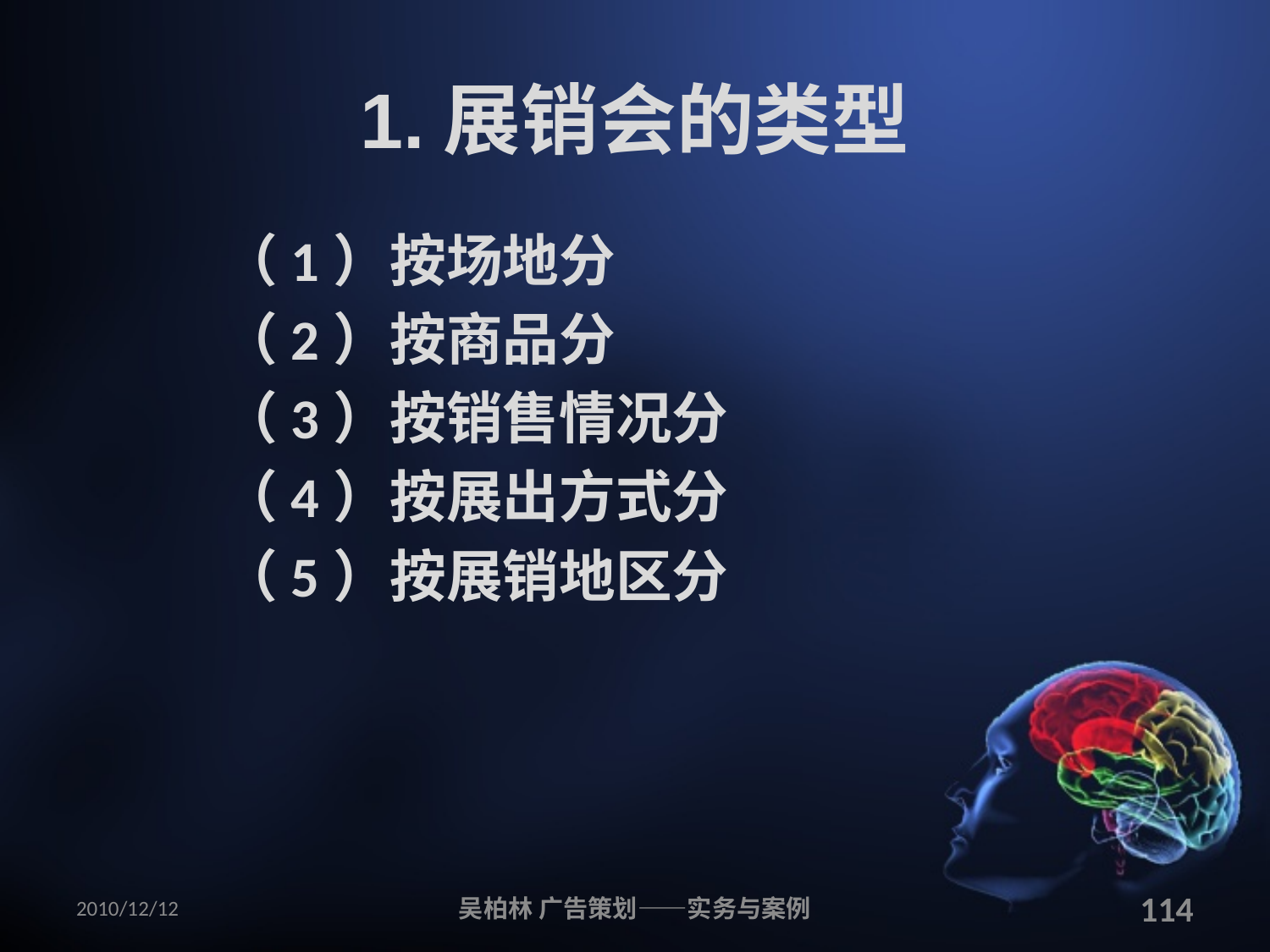

# 1.展销会的类型
（1）按场地分
（2）按商品分
（3）按销售情况分
（4）按展出方式分
（5）按展销地区分
2010/12/12
吴柏林 广告策划——实务与案例
114